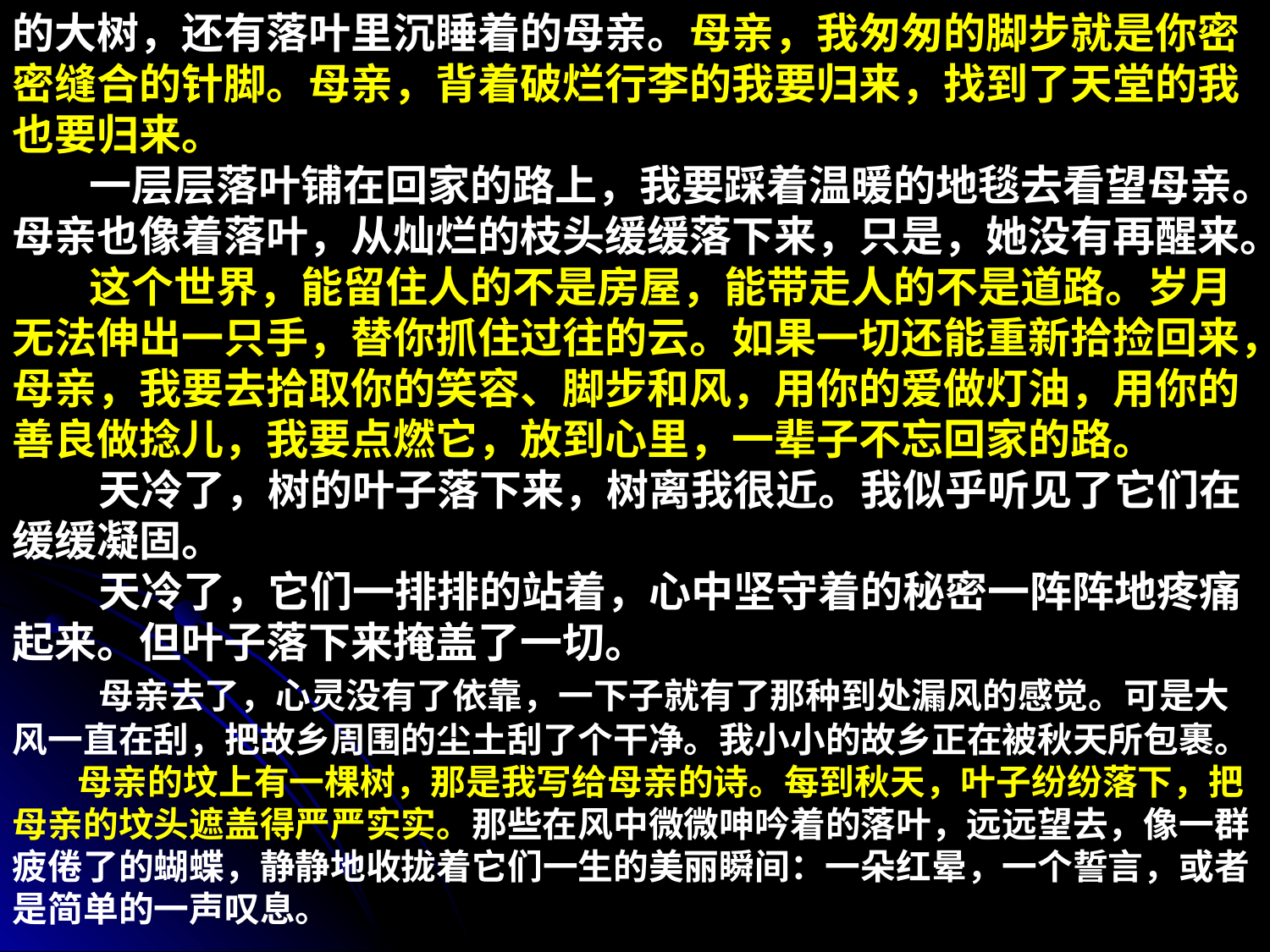

的大树，还有落叶里沉睡着的母亲。母亲，我匆匆的脚步就是你密密缝合的针脚。母亲，背着破烂行李的我要归来，找到了天堂的我也要归来。
       一层层落叶铺在回家的路上，我要踩着温暖的地毯去看望母亲。母亲也像着落叶，从灿烂的枝头缓缓落下来，只是，她没有再醒来。
       这个世界，能留住人的不是房屋，能带走人的不是道路。岁月无法伸出一只手，替你抓住过往的云。如果一切还能重新拾捡回来，母亲，我要去拾取你的笑容、脚步和风，用你的爱做灯油，用你的善良做捻儿，我要点燃它，放到心里，一辈子不忘回家的路。
        天冷了，树的叶子落下来，树离我很近。我似乎听见了它们在缓缓凝固。
        天冷了，它们一排排的站着，心中坚守着的秘密一阵阵地疼痛起来。但叶子落下来掩盖了一切。
        母亲去了，心灵没有了依靠，一下子就有了那种到处漏风的感觉。可是大风一直在刮，把故乡周围的尘土刮了个干净。我小小的故乡正在被秋天所包裹。
       母亲的坟上有一棵树，那是我写给母亲的诗。每到秋天，叶子纷纷落下，把母亲的坟头遮盖得严严实实。那些在风中微微呻吟着的落叶，远远望去，像一群疲倦了的蝴蝶，静静地收拢着它们一生的美丽瞬间：一朵红晕，一个誓言，或者是简单的一声叹息。